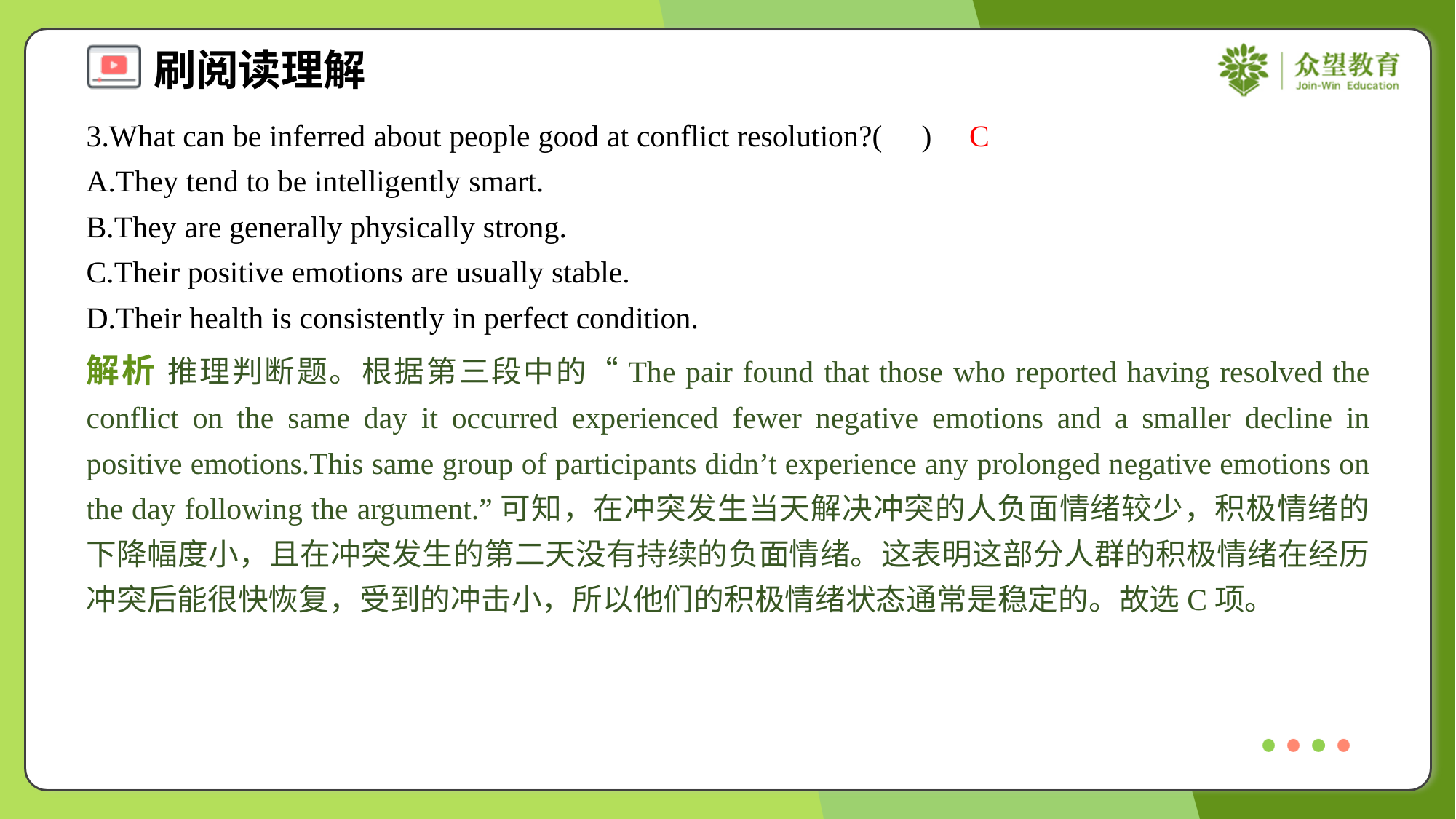

3.What can be inferred about people good at conflict resolution?(     )
C
A.They tend to be intelligently smart.
B.They are generally physically strong.
C.Their positive emotions are usually stable.
D.Their health is consistently in perfect condition.
解析 推理判断题。根据第三段中的“The pair found that those who reported having resolved the conflict on the same day it occurred experienced fewer negative emotions and a smaller decline in positive emotions.This same group of participants didn’t experience any prolonged negative emotions on the day following the argument.”可知，在冲突发生当天解决冲突的人负面情绪较少，积极情绪的下降幅度小，且在冲突发生的第二天没有持续的负面情绪。这表明这部分人群的积极情绪在经历冲突后能很快恢复，受到的冲击小，所以他们的积极情绪状态通常是稳定的。故选C项。